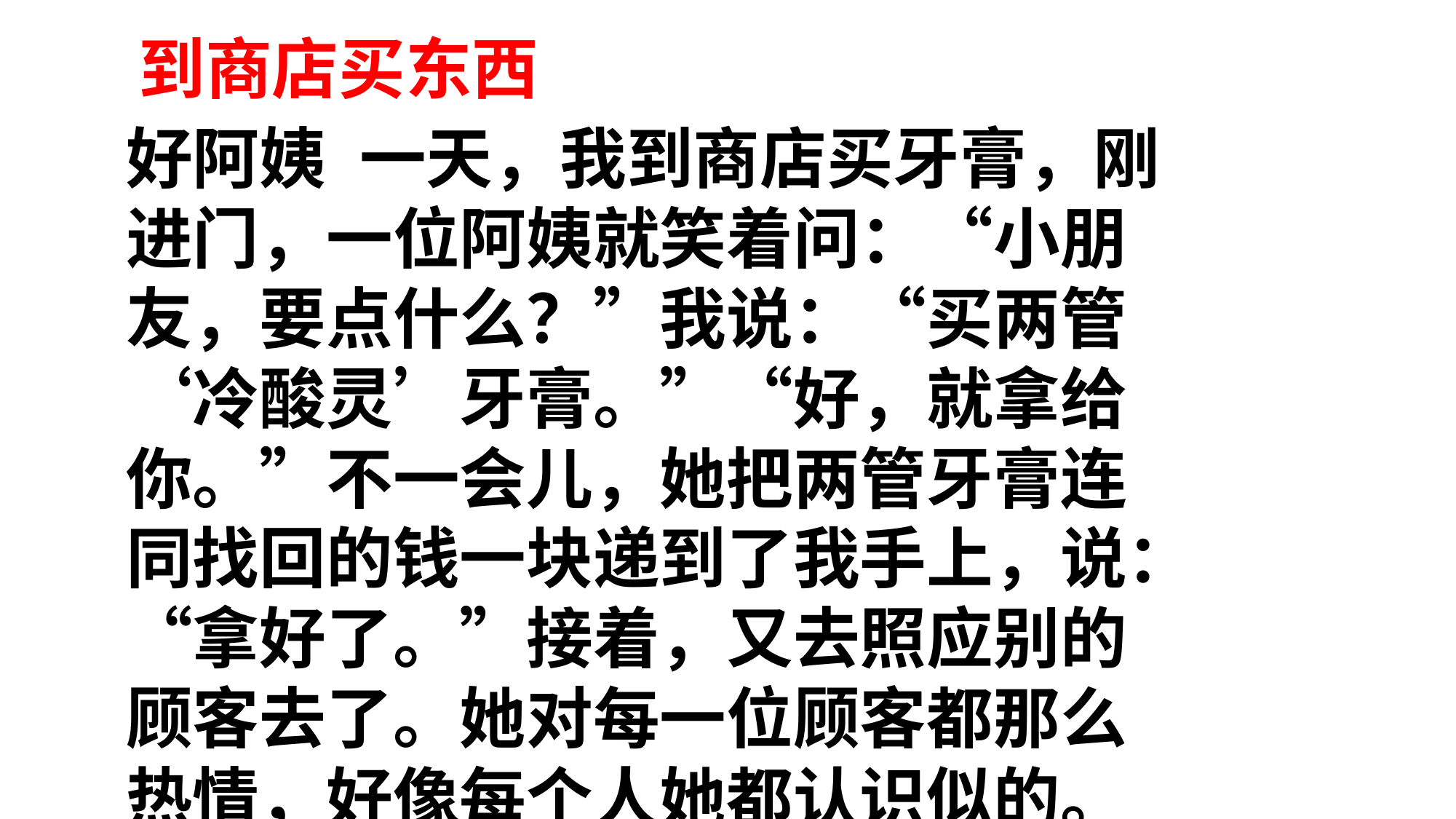

到商店买东西
好阿姨 一天，我到商店买牙膏，刚进门，一位阿姨就笑着问：“小朋友，要点什么？”我说：“买两管‘冷酸灵’牙膏。”“好，就拿给你。”不一会儿，她把两管牙膏连同找回的钱一块递到了我手上，说：“拿好了。”接着，又去照应别的顾客去了。她对每一位顾客都那么热情，好像每个人她都认识似的。